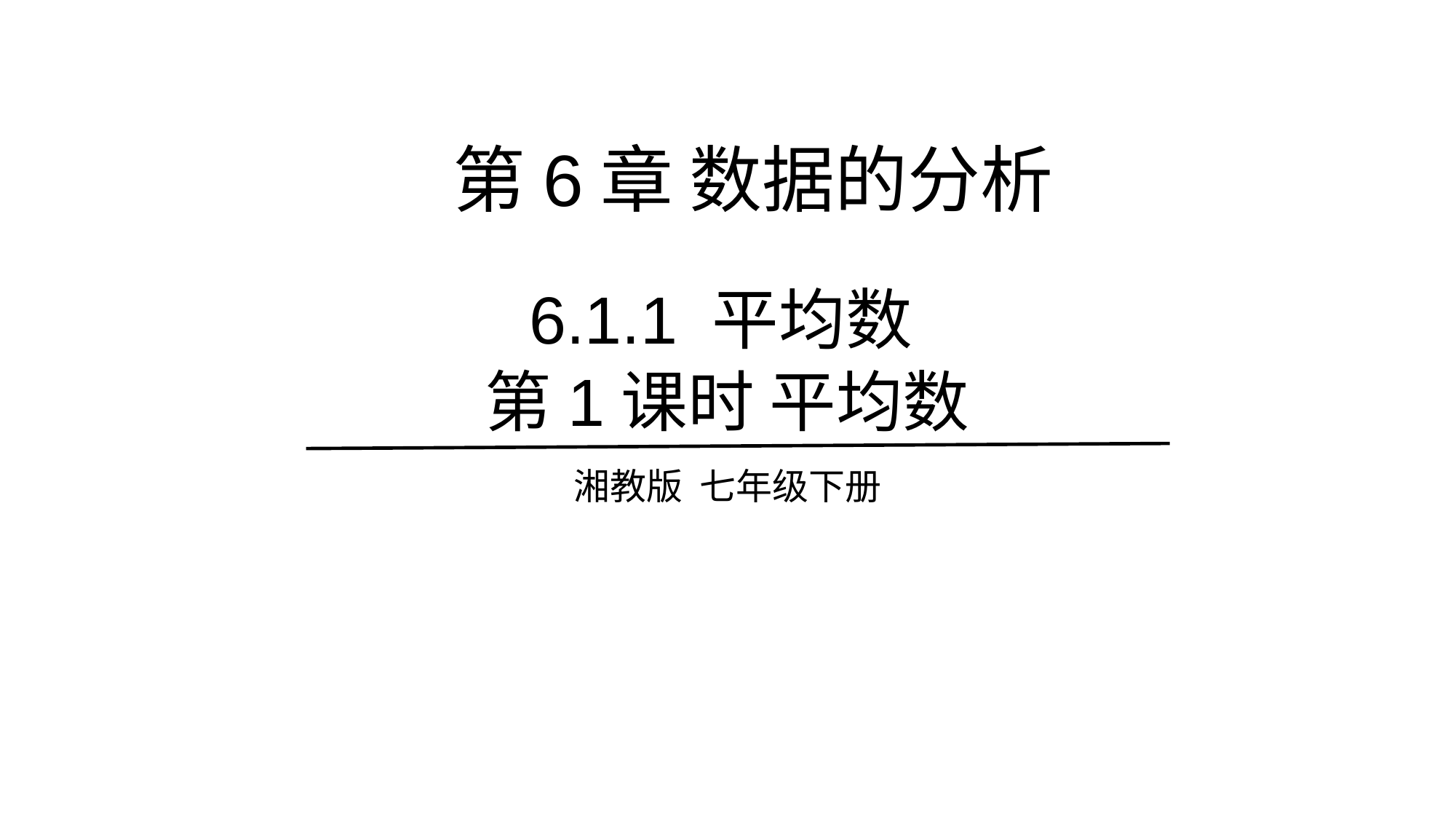

第6章 数据的分析
6.1.1 平均数
第1课时 平均数

湘教版  七年级下册